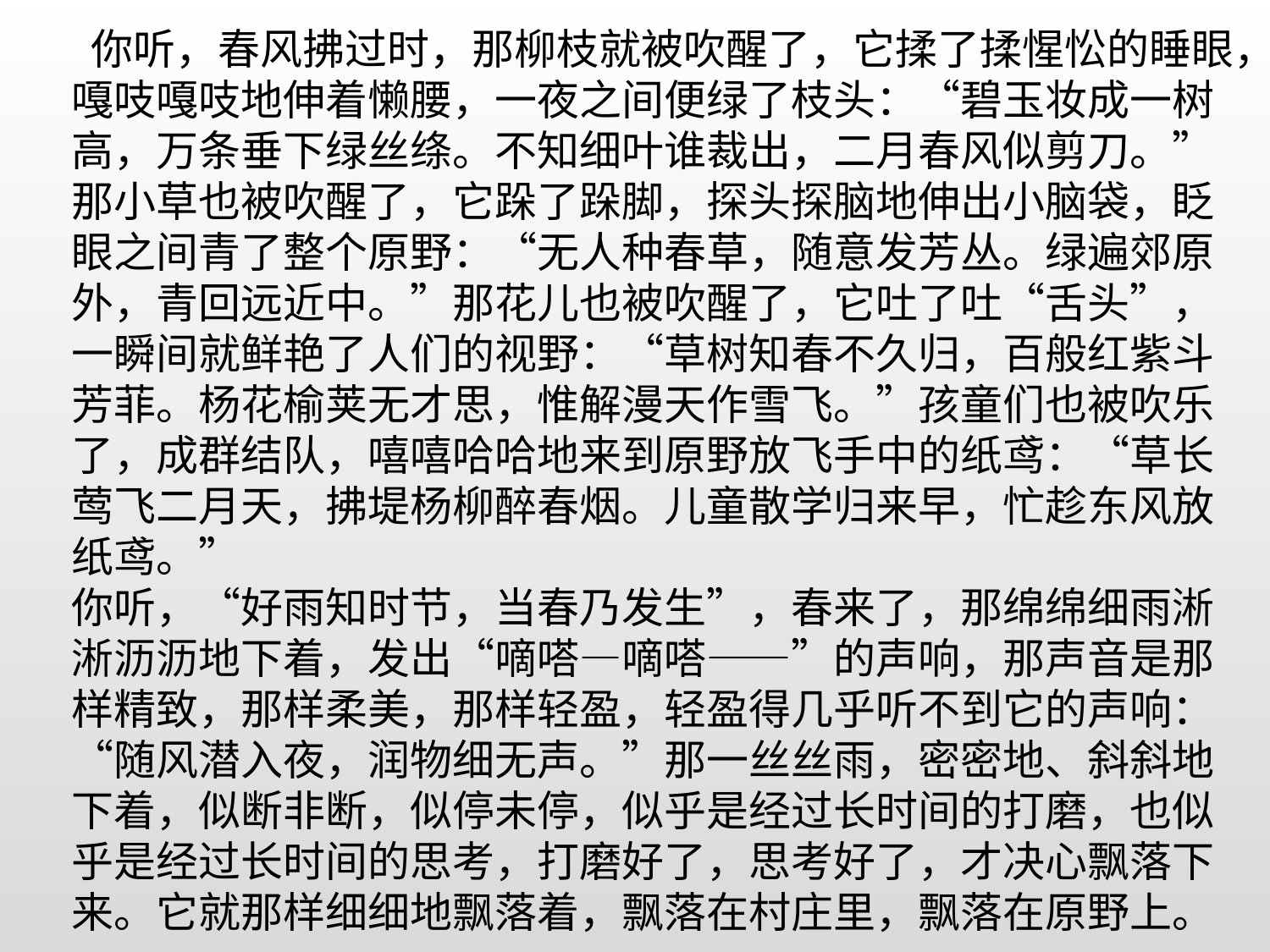

你听，春风拂过时，那柳枝就被吹醒了，它揉了揉惺忪的睡眼，嘎吱嘎吱地伸着懒腰，一夜之间便绿了枝头：“碧玉妆成一树高，万条垂下绿丝绦。不知细叶谁裁出，二月春风似剪刀。”那小草也被吹醒了，它跺了跺脚，探头探脑地伸出小脑袋，眨眼之间青了整个原野：“无人种春草，随意发芳丛。绿遍郊原外，青回远近中。”那花儿也被吹醒了，它吐了吐“舌头”，一瞬间就鲜艳了人们的视野：“草树知春不久归，百般红紫斗芳菲。杨花榆荚无才思，惟解漫天作雪飞。”孩童们也被吹乐了，成群结队，嘻嘻哈哈地来到原野放飞手中的纸鸢：“草长莺飞二月天，拂堤杨柳醉春烟。儿童散学归来早，忙趁东风放纸鸢。”
你听，“好雨知时节，当春乃发生”，春来了，那绵绵细雨淅淅沥沥地下着，发出“嘀嗒—嘀嗒——”的声响，那声音是那样精致，那样柔美，那样轻盈，轻盈得几乎听不到它的声响：“随风潜入夜，润物细无声。”那一丝丝雨，密密地、斜斜地下着，似断非断，似停未停，似乎是经过长时间的打磨，也似乎是经过长时间的思考，打磨好了，思考好了，才决心飘落下来。它就那样细细地飘落着，飘落在村庄里，飘落在原野上。